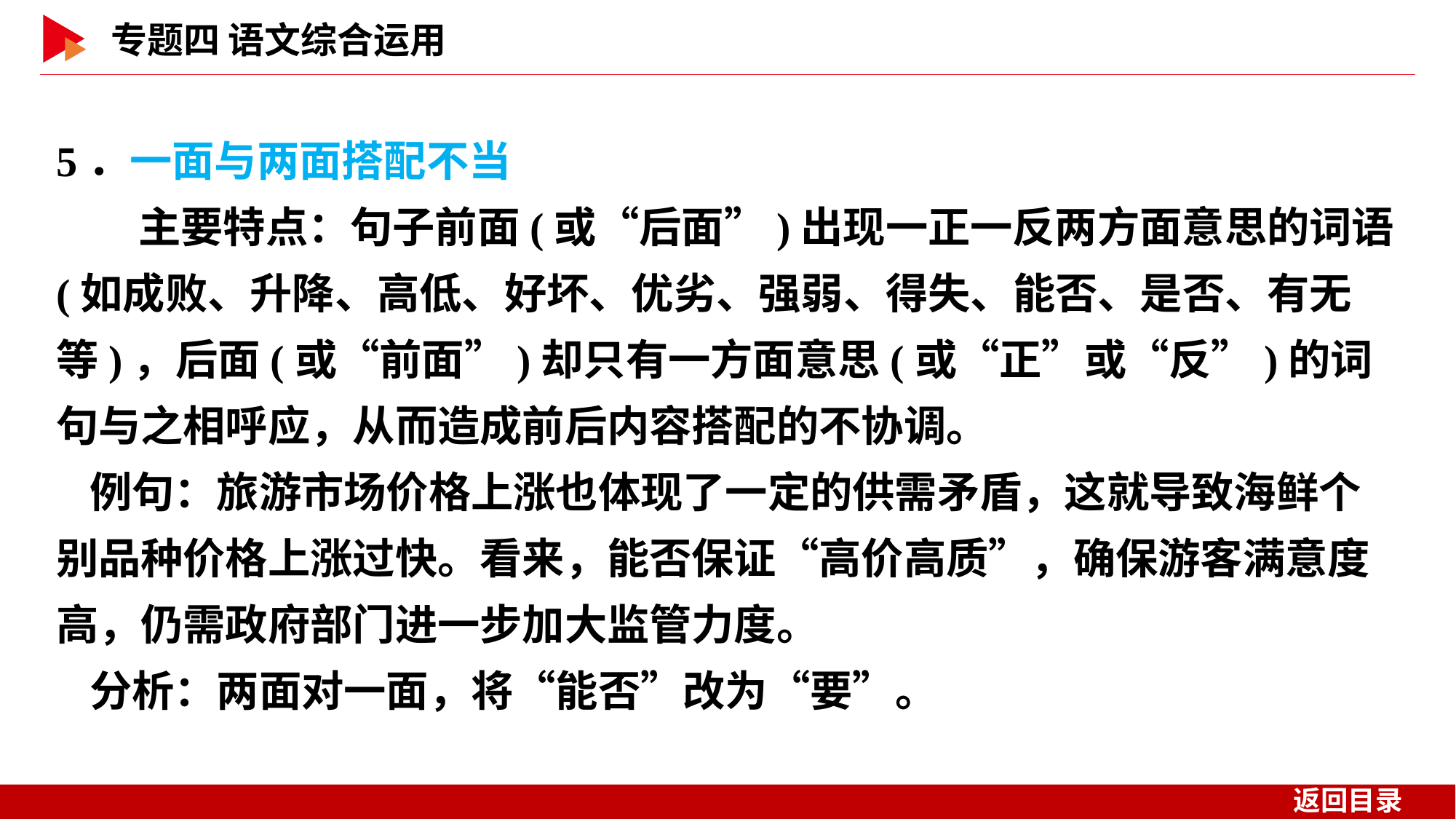

5．一面与两面搭配不当
    主要特点：句子前面(或“后面”)出现一正一反两方面意思的词语(如成败、升降、高低、好坏、优劣、强弱、得失、能否、是否、有无等)，后面(或“前面”)却只有一方面意思(或“正”或“反”)的词句与之相呼应，从而造成前后内容搭配的不协调。
例句：旅游市场价格上涨也体现了一定的供需矛盾，这就导致海鲜个别品种价格上涨过快。看来，能否保证“高价高质”，确保游客满意度高，仍需政府部门进一步加大监管力度。
分析：两面对一面，将“能否”改为“要”。